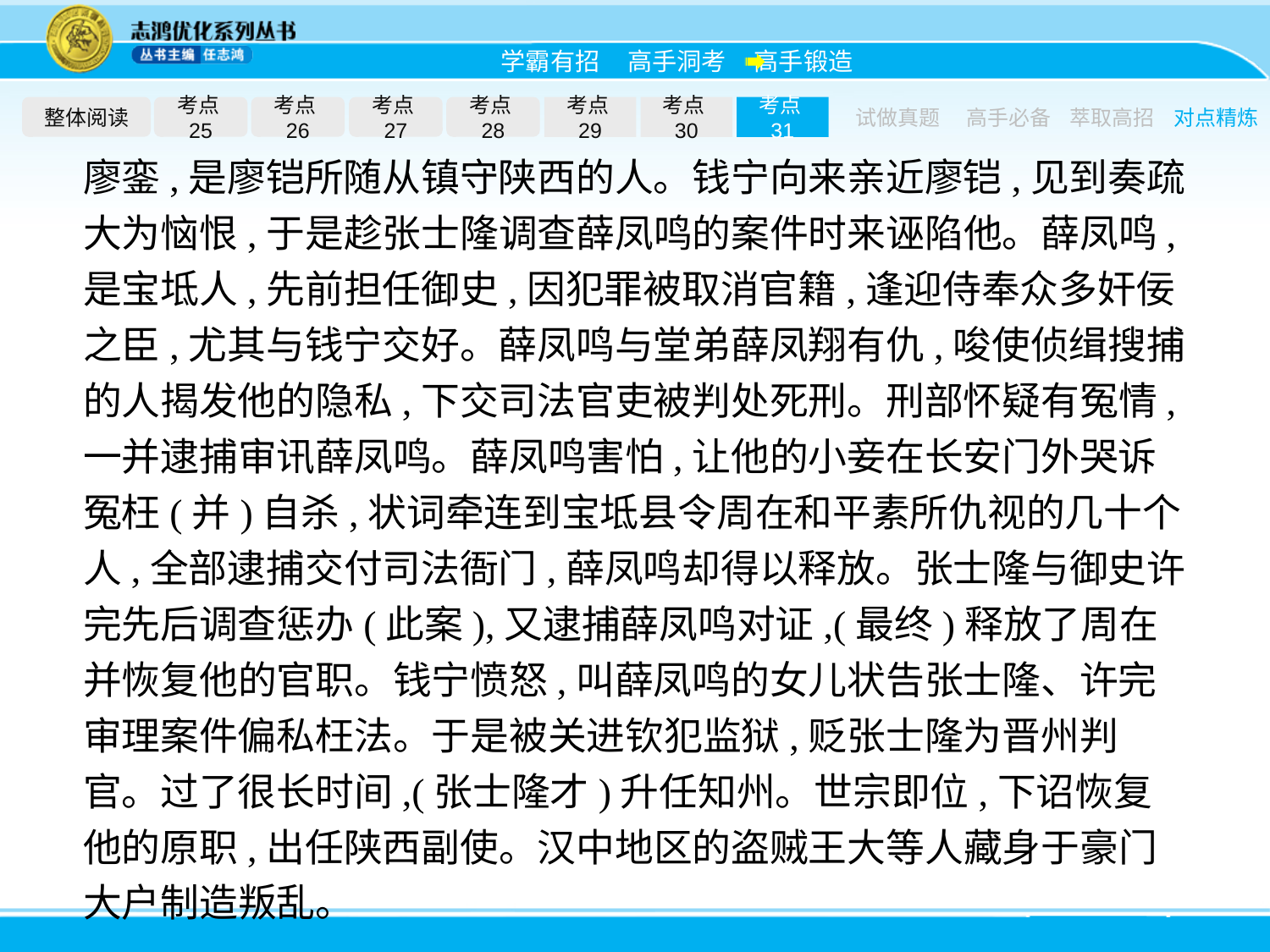

整体阅读
考点25
考点26
考点27
考点28
考点29
考点30
考点31
试做真题
高手必备
萃取高招
对点精炼
廖銮,是廖铠所随从镇守陕西的人。钱宁向来亲近廖铠,见到奏疏大为恼恨,于是趁张士隆调查薛凤鸣的案件时来诬陷他。薛凤鸣,是宝坻人,先前担任御史,因犯罪被取消官籍,逢迎侍奉众多奸佞之臣,尤其与钱宁交好。薛凤鸣与堂弟薛凤翔有仇,唆使侦缉搜捕的人揭发他的隐私,下交司法官吏被判处死刑。刑部怀疑有冤情,一并逮捕审讯薛凤鸣。薛凤鸣害怕,让他的小妾在长安门外哭诉冤枉(并)自杀,状词牵连到宝坻县令周在和平素所仇视的几十个人,全部逮捕交付司法衙门,薛凤鸣却得以释放。张士隆与御史许完先后调查惩办(此案),又逮捕薛凤鸣对证,(最终)释放了周在并恢复他的官职。钱宁愤怒,叫薛凤鸣的女儿状告张士隆、许完审理案件偏私枉法。于是被关进钦犯监狱,贬张士隆为晋州判官。过了很长时间,(张士隆才)升任知州。世宗即位,下诏恢复他的原职,出任陕西副使。汉中地区的盗贼王大等人藏身于豪门大户制造叛乱。